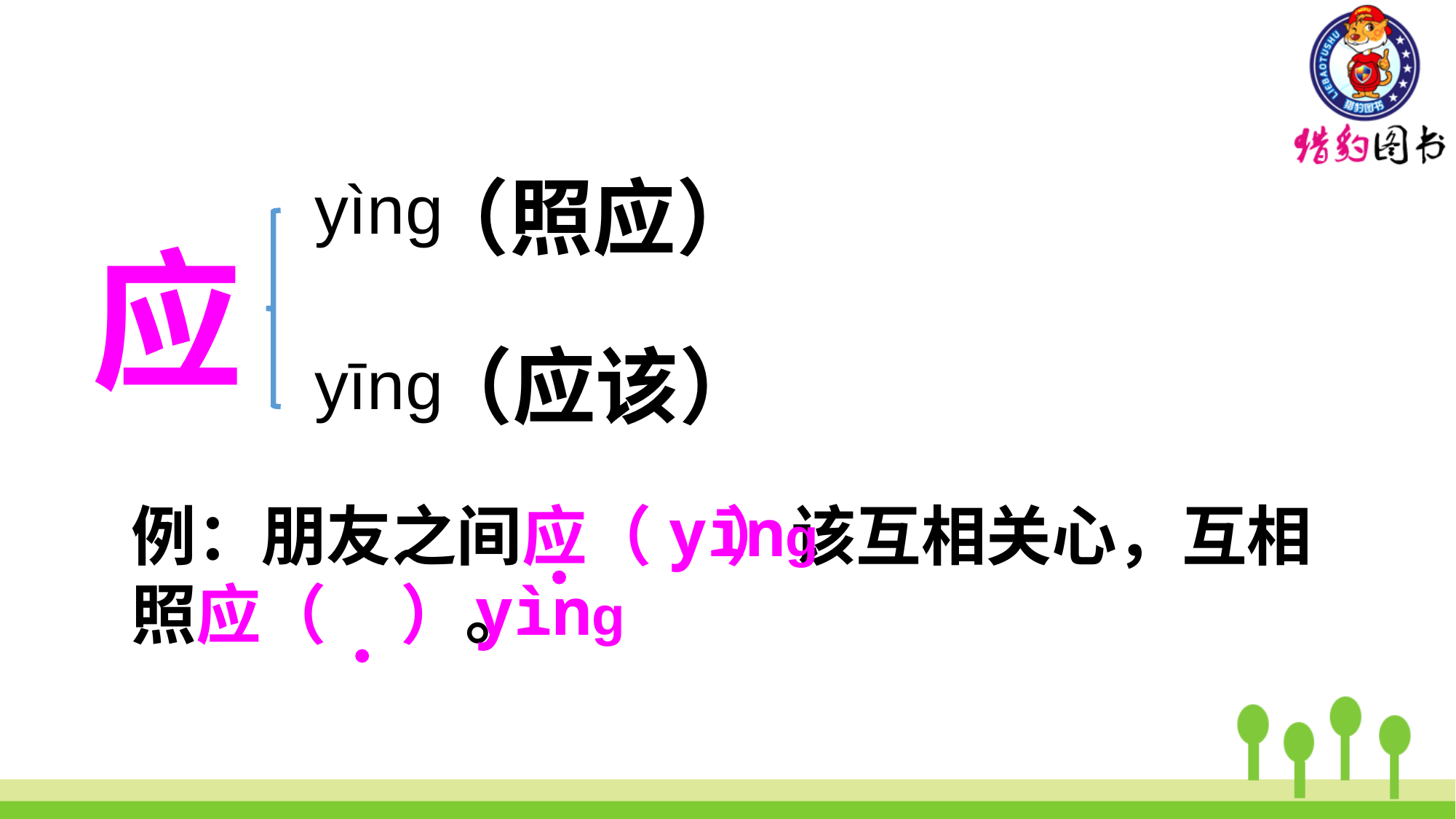

（照应）
yìng

应
（应该）
yīng
yīng
例：朋友之间应（     ）该互相关心，互相照应（     ）。
yìng